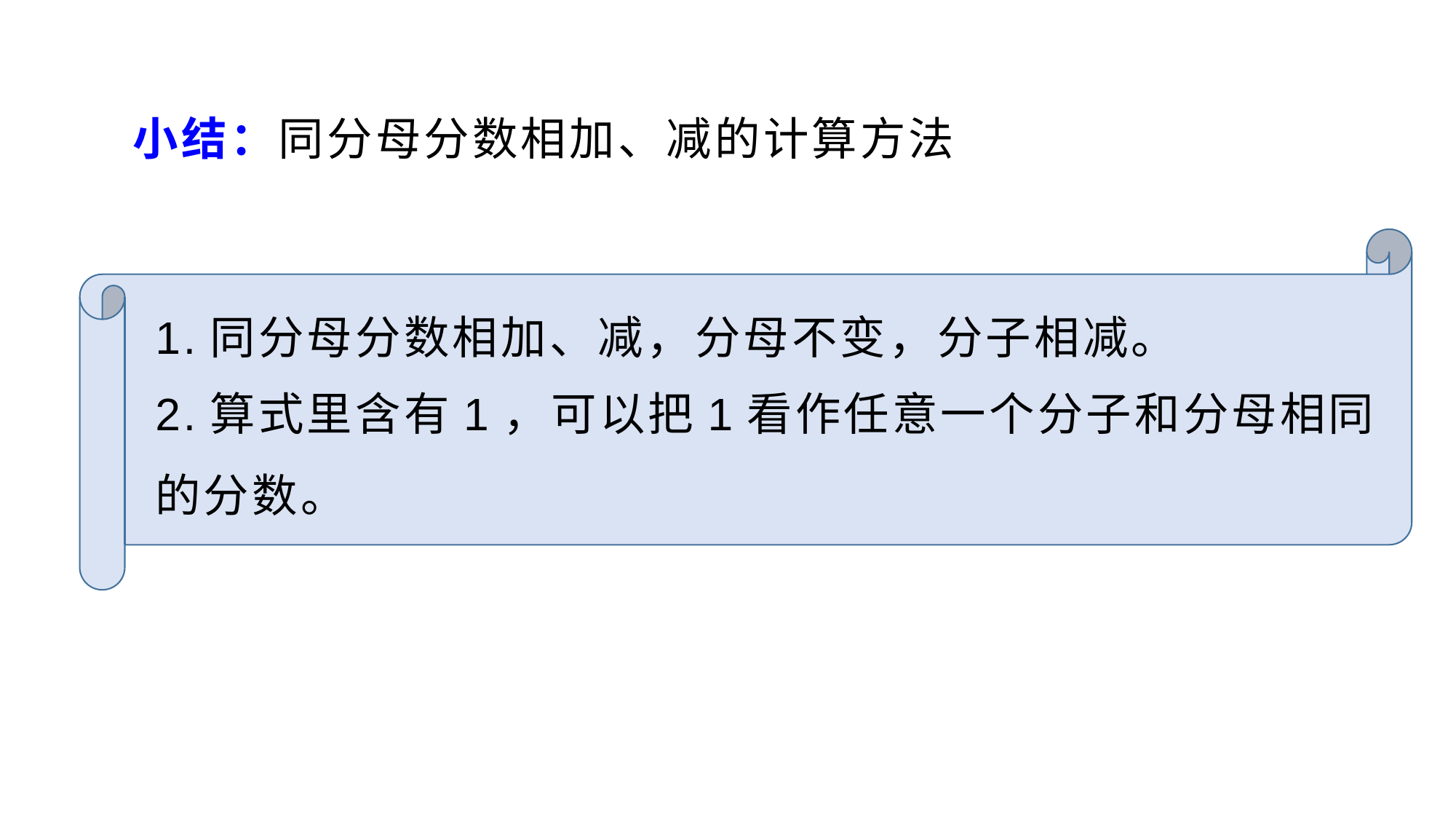

小结：同分母分数相加、减的计算方法

1.同分母分数相加、减，分母不变，分子相减。
2.算式里含有1，可以把1看作任意一个分子和分母相同的分数。